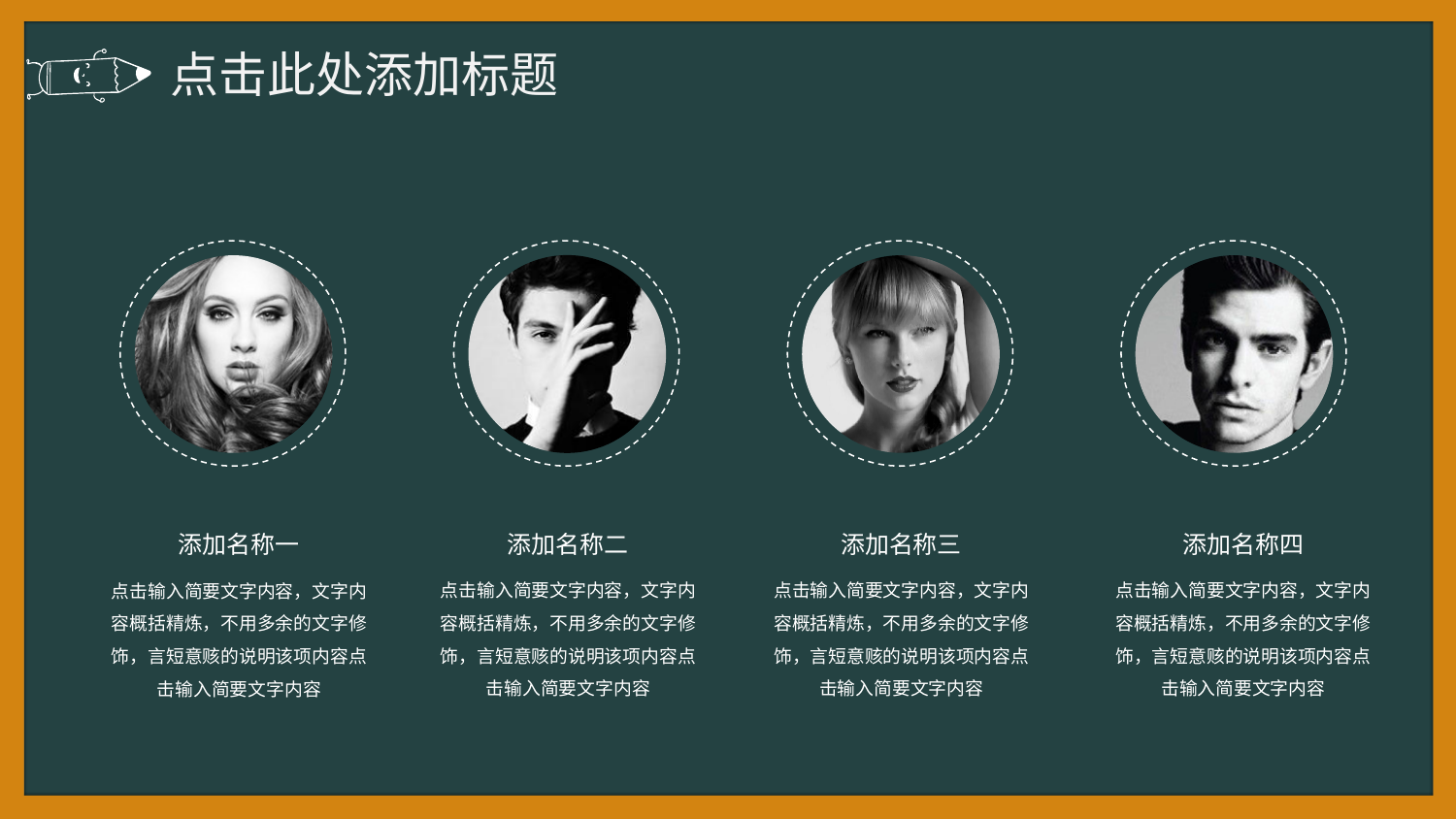

点击此处添加标题

添加名称一
点击输入简要文字内容，文字内容概括精炼，不用多余的文字修饰，言短意赅的说明该项内容点击输入简要文字内容
添加名称三
点击输入简要文字内容，文字内容概括精炼，不用多余的文字修饰，言短意赅的说明该项内容点击输入简要文字内容
添加名称四
点击输入简要文字内容，文字内容概括精炼，不用多余的文字修饰，言短意赅的说明该项内容点击输入简要文字内容
添加名称二
点击输入简要文字内容，文字内容概括精炼，不用多余的文字修饰，言短意赅的说明该项内容点击输入简要文字内容